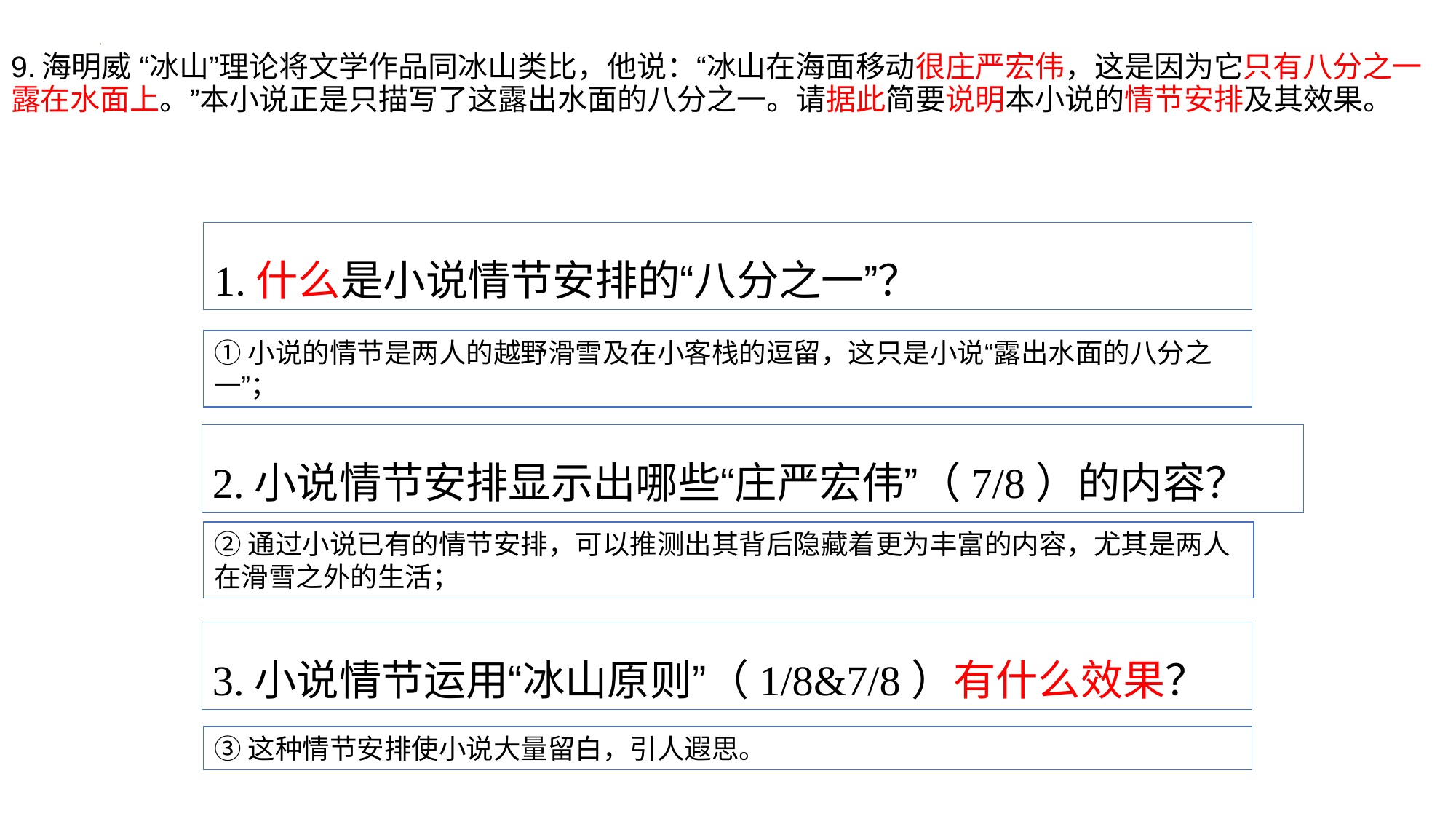

# 9.海明威 “冰山”理论将文学作品同冰山类比，他说：“冰山在海面移动很庄严宏伟，这是因为它只有八分之一露在水面上。”本小说正是只描写了这露出水面的八分之一。请据此简要说明本小说的情节安排及其效果。
1.什么是小说情节安排的“八分之一”？
①小说的情节是两人的越野滑雪及在小客栈的逗留，这只是小说“露出水面的八分之一”；
2.小说情节安排显示出哪些“庄严宏伟”（7/8）的内容？
②通过小说已有的情节安排，可以推测出其背后隐藏着更为丰富的内容，尤其是两人在滑雪之外的生活；
3.小说情节运用“冰山原则”（1/8&7/8）有什么效果？
③这种情节安排使小说大量留白，引人遐思。